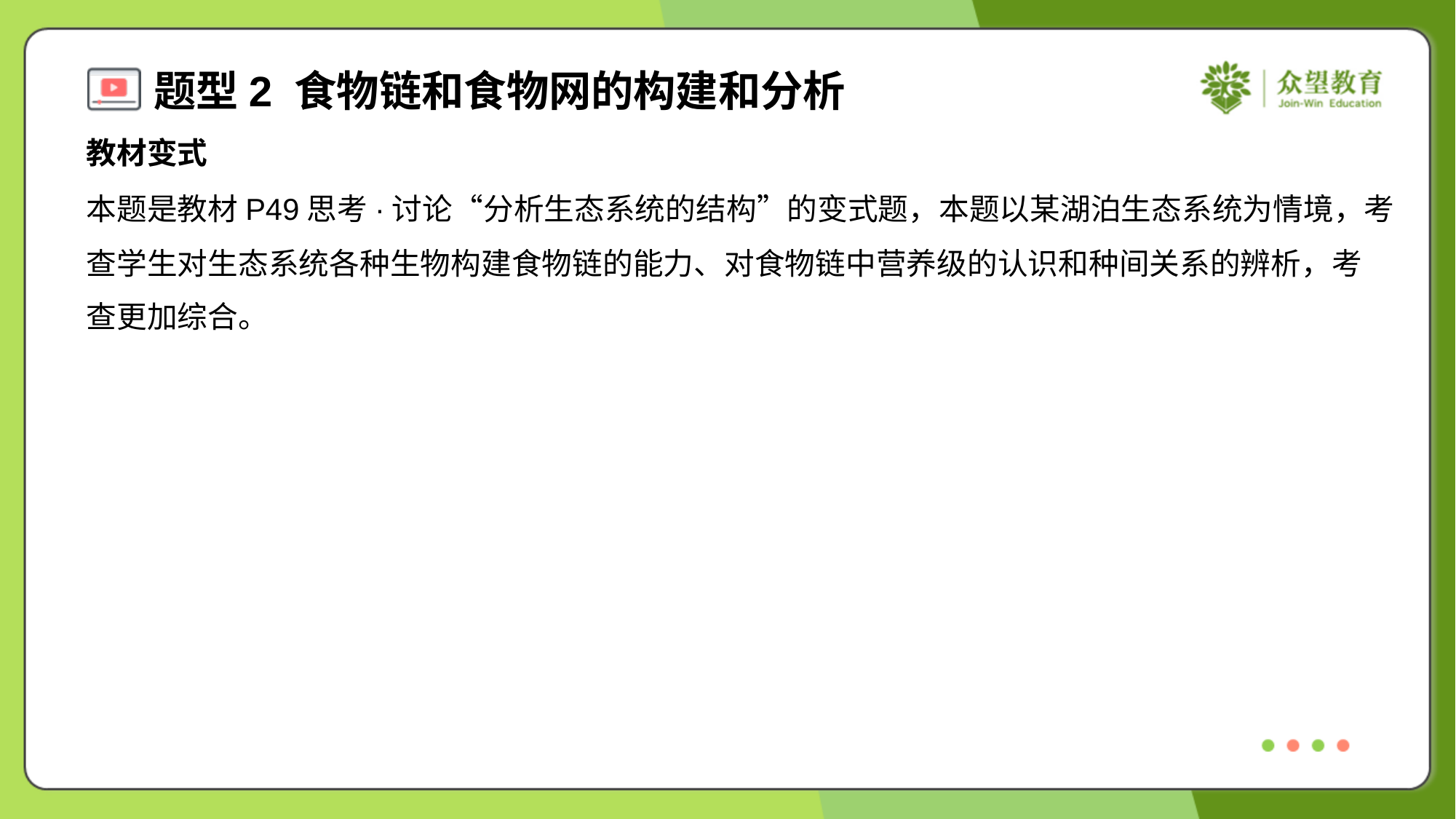

教材变式
本题是教材P49思考·讨论“分析生态系统的结构”的变式题，本题以某湖泊生态系统为情境，考
查学生对生态系统各种生物构建食物链的能力、对食物链中营养级的认识和种间关系的辨析，考
查更加综合。